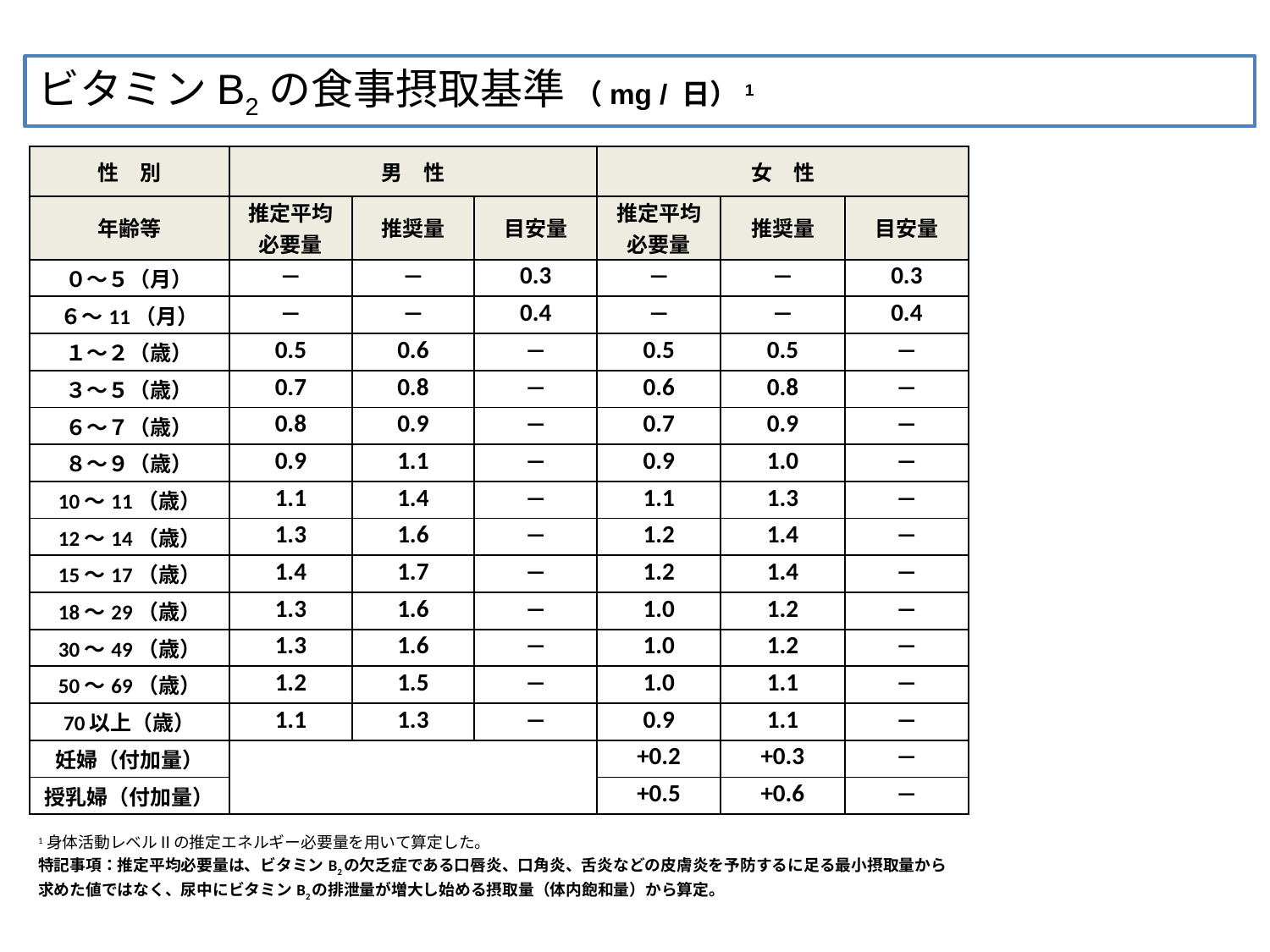

ビタミンB2の食事摂取基準 （mg / 日）1
| 性　別 | 男　性 |  |  | 女　性 |  |  |
| --- | --- | --- | --- | --- | --- | --- |
| 年齢等 | 推定平均 必要量 | 推奨量 | 目安量 | 推定平均 必要量 | 推奨量 | 目安量 |
| ０～５（月） | ― | ― | 0.3 | ― | ― | 0.3 |
| ６～11（月） | ― | ― | 0.4 | ― | ― | 0.4 |
| １～２（歳） | 0.5 | 0.6 | ― | 0.5 | 0.5 | ― |
| ３～５（歳） | 0.7 | 0.8 | ― | 0.6 | 0.8 | ― |
| ６～７（歳） | 0.8 | 0.9 | ― | 0.7 | 0.9 | ― |
| ８～９（歳） | 0.9 | 1.1 | ― | 0.9 | 1.0 | ― |
| 10～11（歳） | 1.1 | 1.4 | ― | 1.1 | 1.3 | ― |
| 12～14（歳） | 1.3 | 1.6 | ― | 1.2 | 1.4 | ― |
| 15～17（歳） | 1.4 | 1.7 | ― | 1.2 | 1.4 | ― |
| 18～29（歳） | 1.3 | 1.6 | ― | 1.0 | 1.2 | ― |
| 30～49（歳） | 1.3 | 1.6 | ― | 1.0 | 1.2 | ― |
| 50～69（歳） | 1.2 | 1.5 | ― | 1.0 | 1.1 | ― |
| 70以上（歳） | 1.1 | 1.3 | ― | 0.9 | 1.1 | ― |
| 妊婦（付加量） |  |  |  | +0.2 | +0.3 | ― |
| 授乳婦（付加量） |  |  |  | +0.5 | +0.6 | ― |
| 1 身体活動レベルⅡの推定エネルギー必要量を用いて算定した。 特記事項：推定平均必要量は、ビタミンB2の欠乏症である口唇炎、口角炎、舌炎などの皮膚炎を予防するに足る最小摂取量から求めた値ではなく、尿中にビタミンB2の排泄量が増大し始める摂取量（体内飽和量）から算定。 |  |  |  |  |  |  |